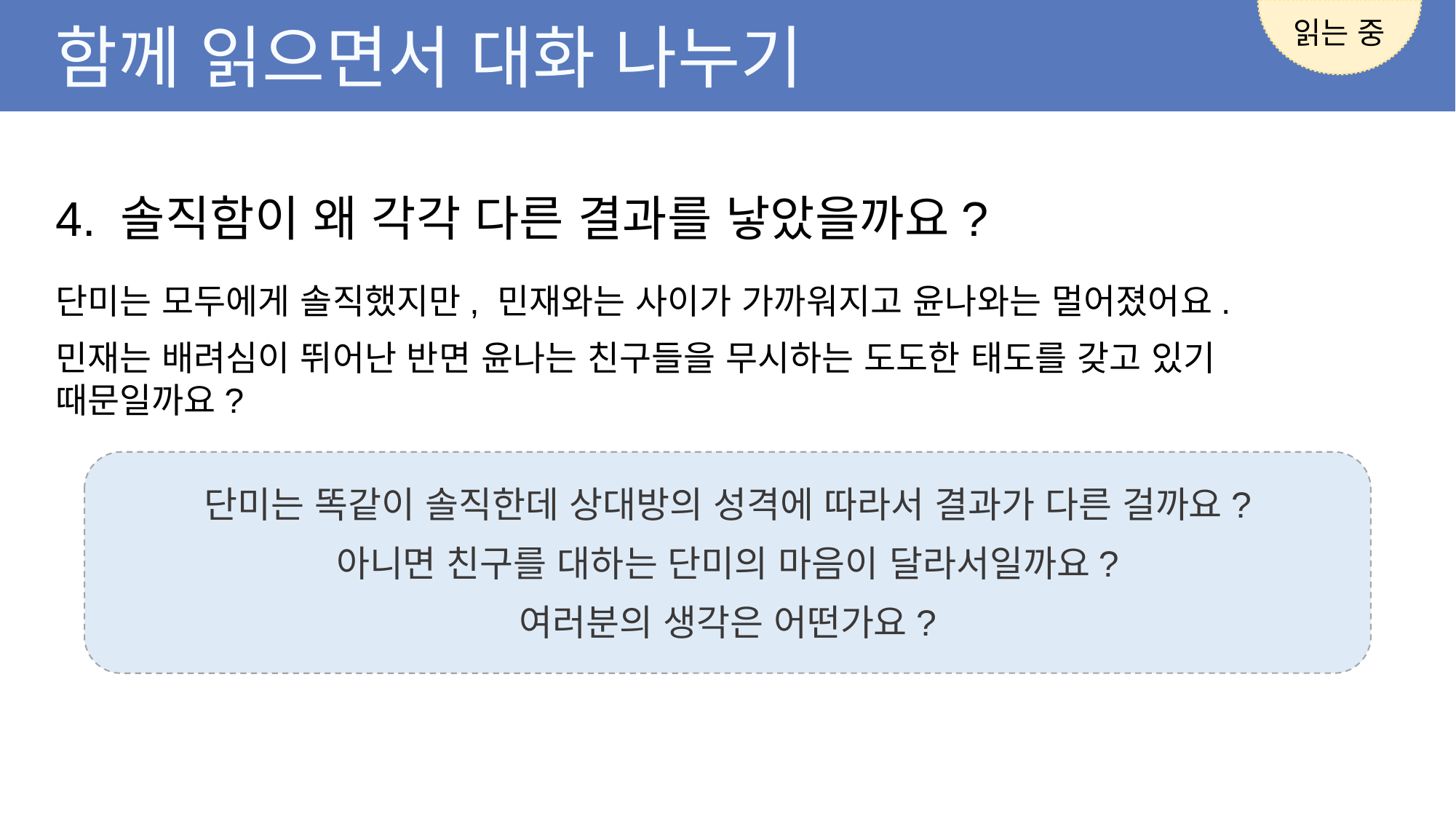

읽는 중

함께 읽으면서 대화 나누기
4. 솔직함이 왜 각각 다른 결과를 낳았을까요?

단미는 모두에게 솔직했지만, 민재와는 사이가 가까워지고 윤나와는 멀어졌어요.
민재는 배려심이 뛰어난 반면 윤나는 친구들을 무시하는 도도한 태도를 갖고 있기 때문일까요?
단미는 똑같이 솔직한데 상대방의 성격에 따라서 결과가 다른 걸까요?
아니면 친구를 대하는 단미의 마음이 달라서일까요?
여러분의 생각은 어떤가요?